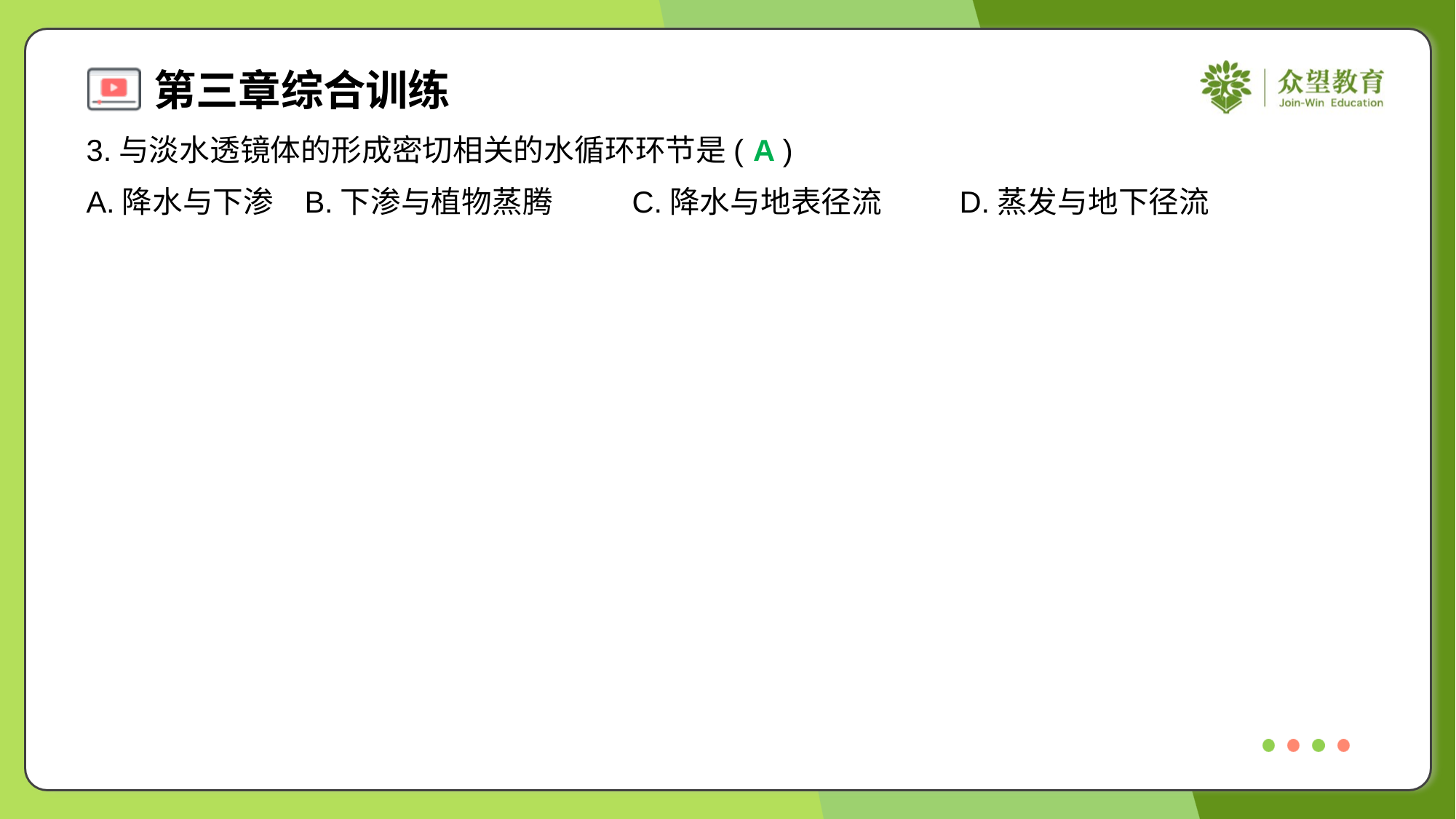

3.与淡水透镜体的形成密切相关的水循环环节是(     )
A
A.降水与下渗	B.下渗与植物蒸腾	C.降水与地表径流	D.蒸发与地下径流